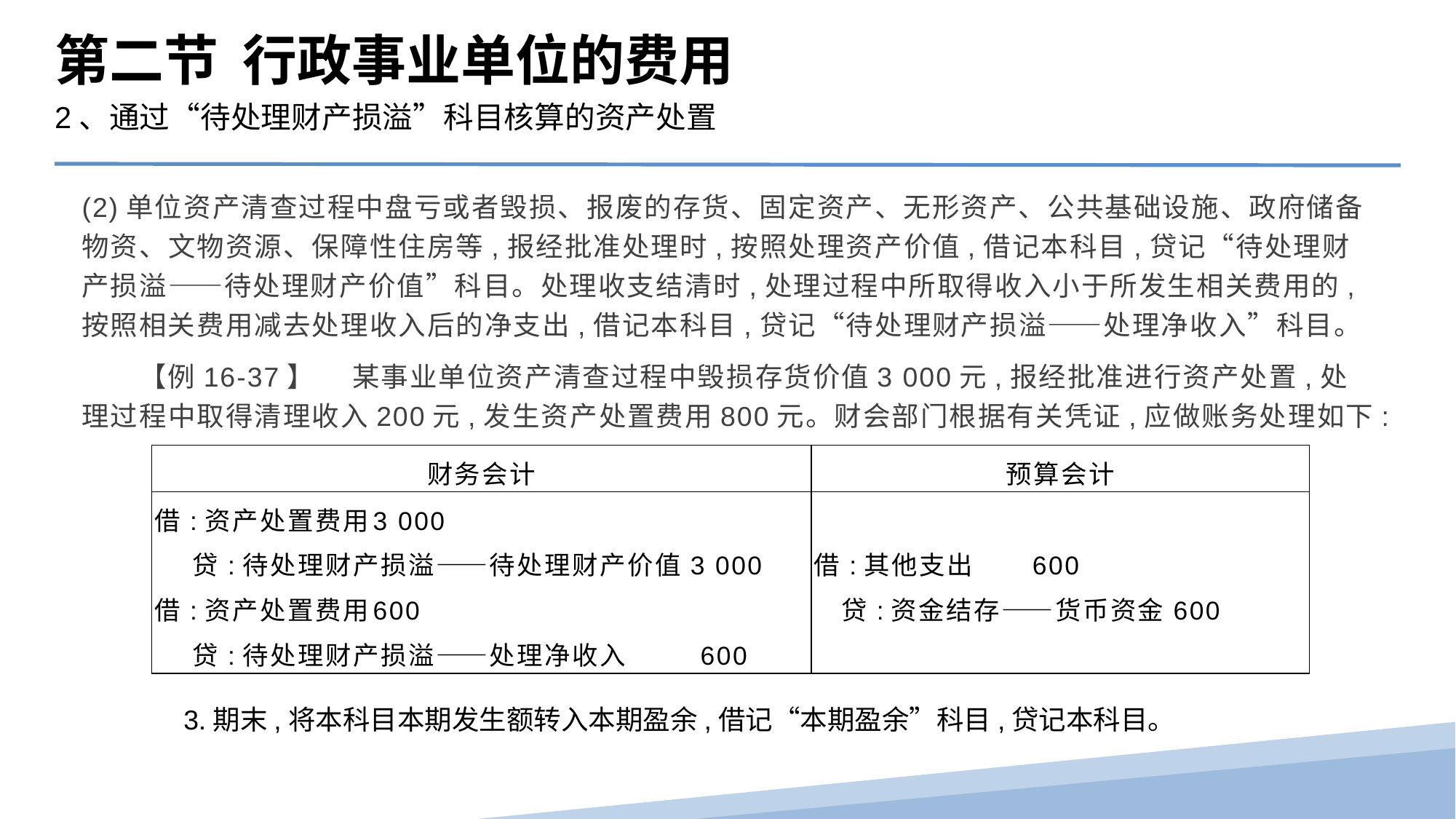

第二节  行政事业单位的费用
2、通过“待处理财产损溢”科目核算的资产处置
(2)单位资产清查过程中盘亏或者毁损、报废的存货、固定资产、无形资产、公共基础设施、政府储备物资、文物资源、保障性住房等,报经批准处理时,按照处理资产价值,借记本科目,贷记“待处理财产损溢——待处理财产价值”科目。处理收支结清时,处理过程中所取得收入小于所发生相关费用的,按照相关费用减去处理收入后的净支出,借记本科目,贷记“待处理财产损溢——处理净收入”科目。
　　【例16-37】　 某事业单位资产清查过程中毁损存货价值3 000元,报经批准进行资产处置,处理过程中取得清理收入200元,发生资产处置费用800元。财会部门根据有关凭证,应做账务处理如下:
| 财务会计 | 预算会计 |
| --- | --- |
| 借:资产处置费用 3 000 贷:待处理财产损溢——待处理财产价值3 000 借:资产处置费用 600 贷:待处理财产损溢——处理净收入 600 | 借:其他支出 600 贷:资金结存——货币资金600 |
　3.期末,将本科目本期发生额转入本期盈余,借记“本期盈余”科目,贷记本科目。